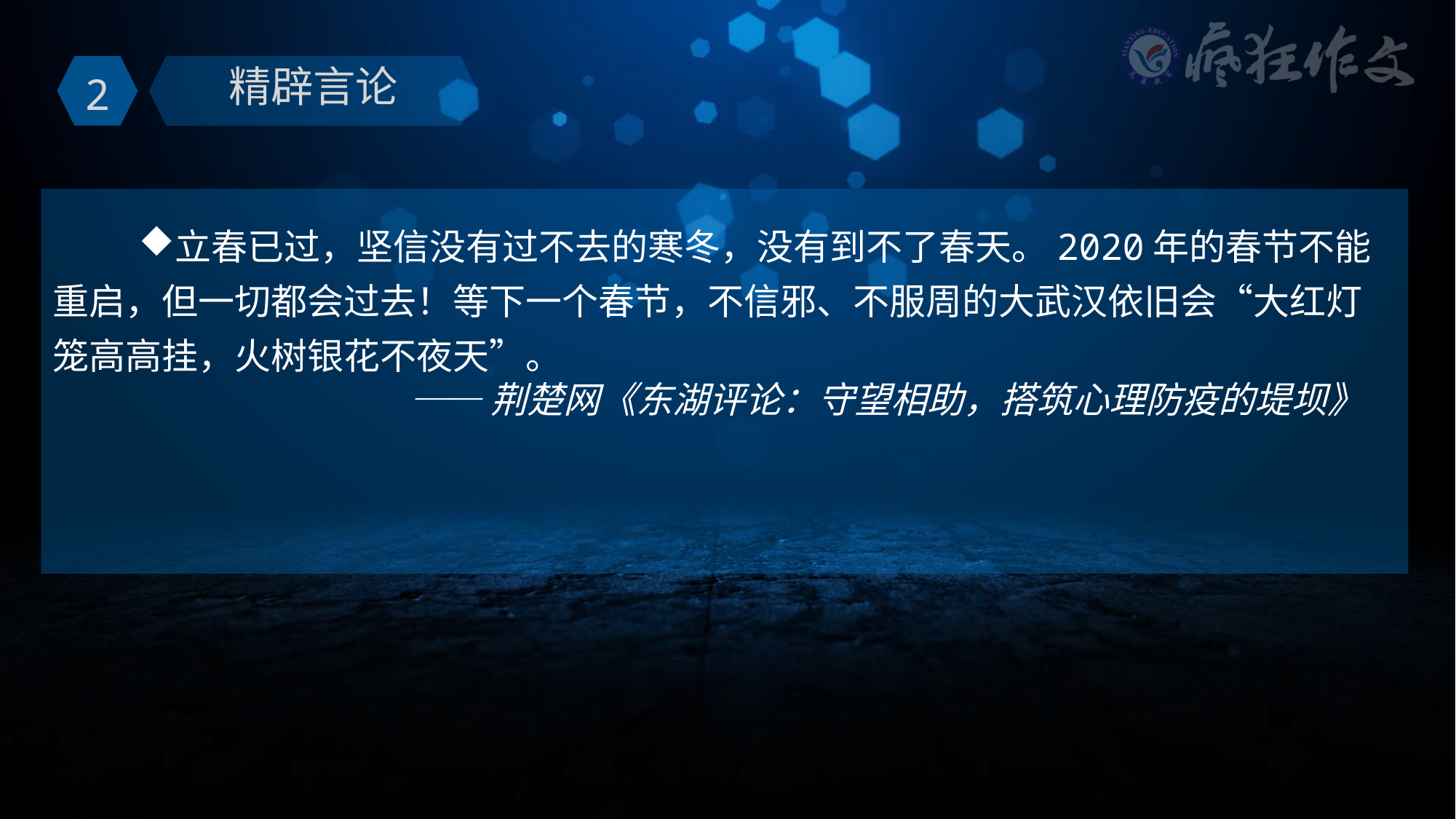

精辟言论

2

立春已过，坚信没有过不去的寒冬，没有到不了春天。2020年的春节不能重启，但一切都会过去！等下一个春节，不信邪、不服周的大武汉依旧会“大红灯笼高高挂，火树银花不夜天”。
——荆楚网《东湖评论：守望相助，搭筑心理防疫的堤坝》